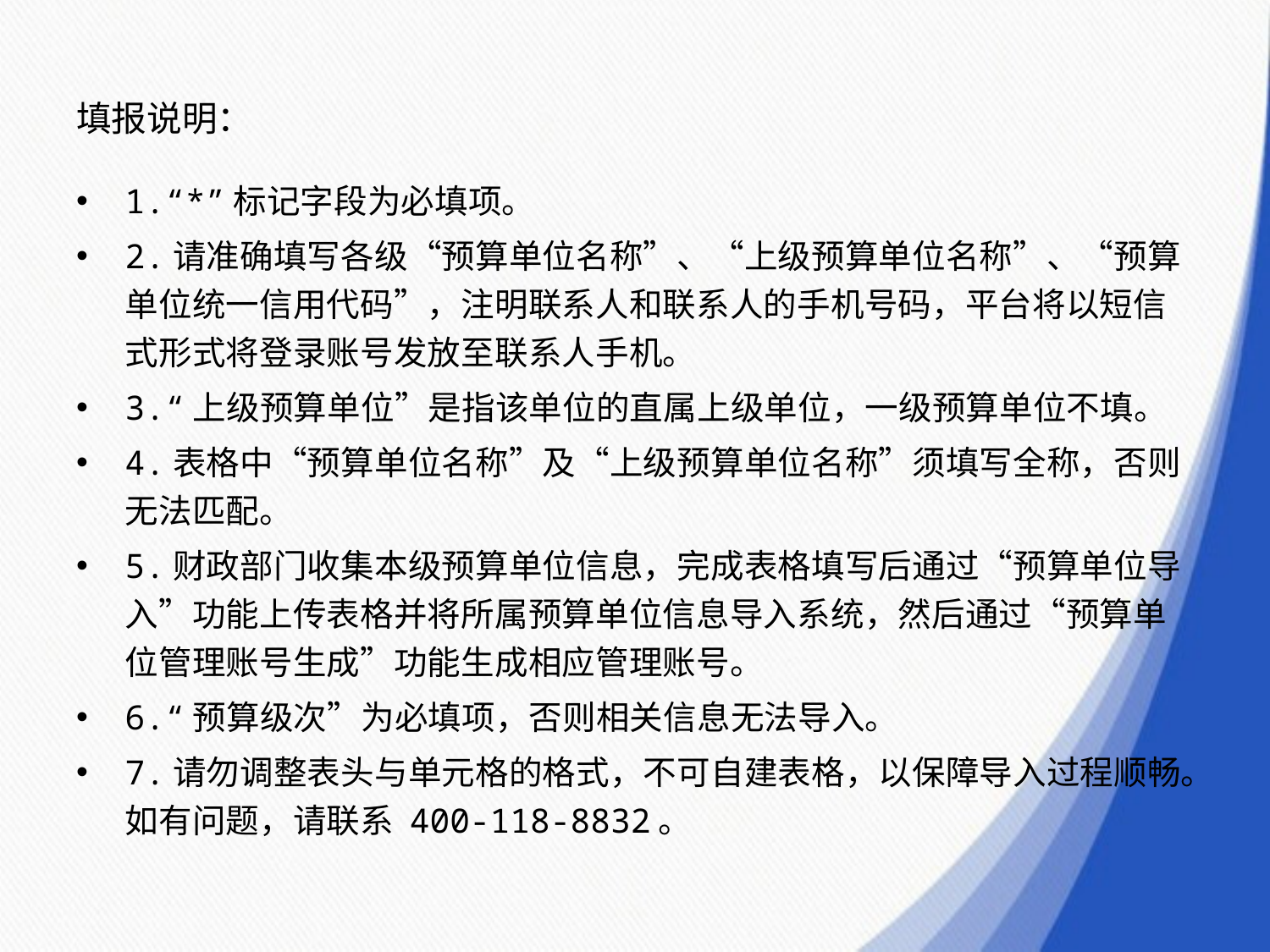

# 填报说明：
1.“*”标记字段为必填项。
2.请准确填写各级“预算单位名称”、“上级预算单位名称”、“预算单位统一信用代码”，注明联系人和联系人的手机号码，平台将以短信式形式将登录账号发放至联系人手机。
3.“上级预算单位”是指该单位的直属上级单位，一级预算单位不填。
4.表格中“预算单位名称”及“上级预算单位名称”须填写全称，否则无法匹配。
5.财政部门收集本级预算单位信息，完成表格填写后通过“预算单位导入”功能上传表格并将所属预算单位信息导入系统，然后通过“预算单位管理账号生成”功能生成相应管理账号。
6.“预算级次”为必填项，否则相关信息无法导入。
7.请勿调整表头与单元格的格式，不可自建表格，以保障导入过程顺畅。如有问题，请联系 400-118-8832。